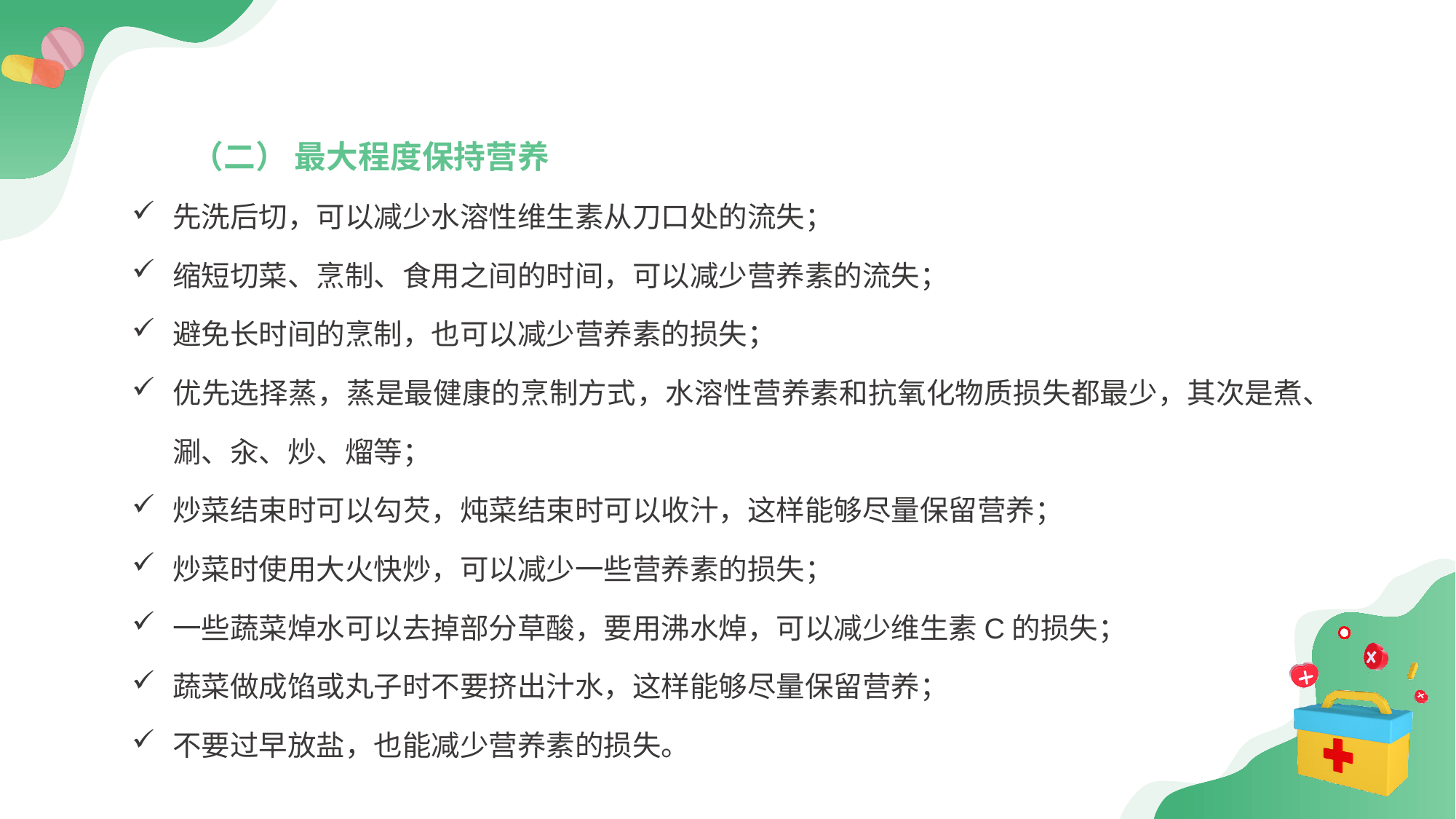

（二） 最大程度保持营养
先洗后切，可以减少水溶性维生素从刀口处的流失；
缩短切菜、烹制、食用之间的时间，可以减少营养素的流失；
避免长时间的烹制，也可以减少营养素的损失；
优先选择蒸，蒸是最健康的烹制方式，水溶性营养素和抗氧化物质损失都最少，其次是煮、涮、汆、炒、熘等；
炒菜结束时可以勾芡，炖菜结束时可以收汁，这样能够尽量保留营养；
炒菜时使用大火快炒，可以减少一些营养素的损失；
一些蔬菜焯水可以去掉部分草酸，要用沸水焯，可以减少维生素C的损失；
蔬菜做成馅或丸子时不要挤出汁水，这样能够尽量保留营养；
不要过早放盐，也能减少营养素的损失。